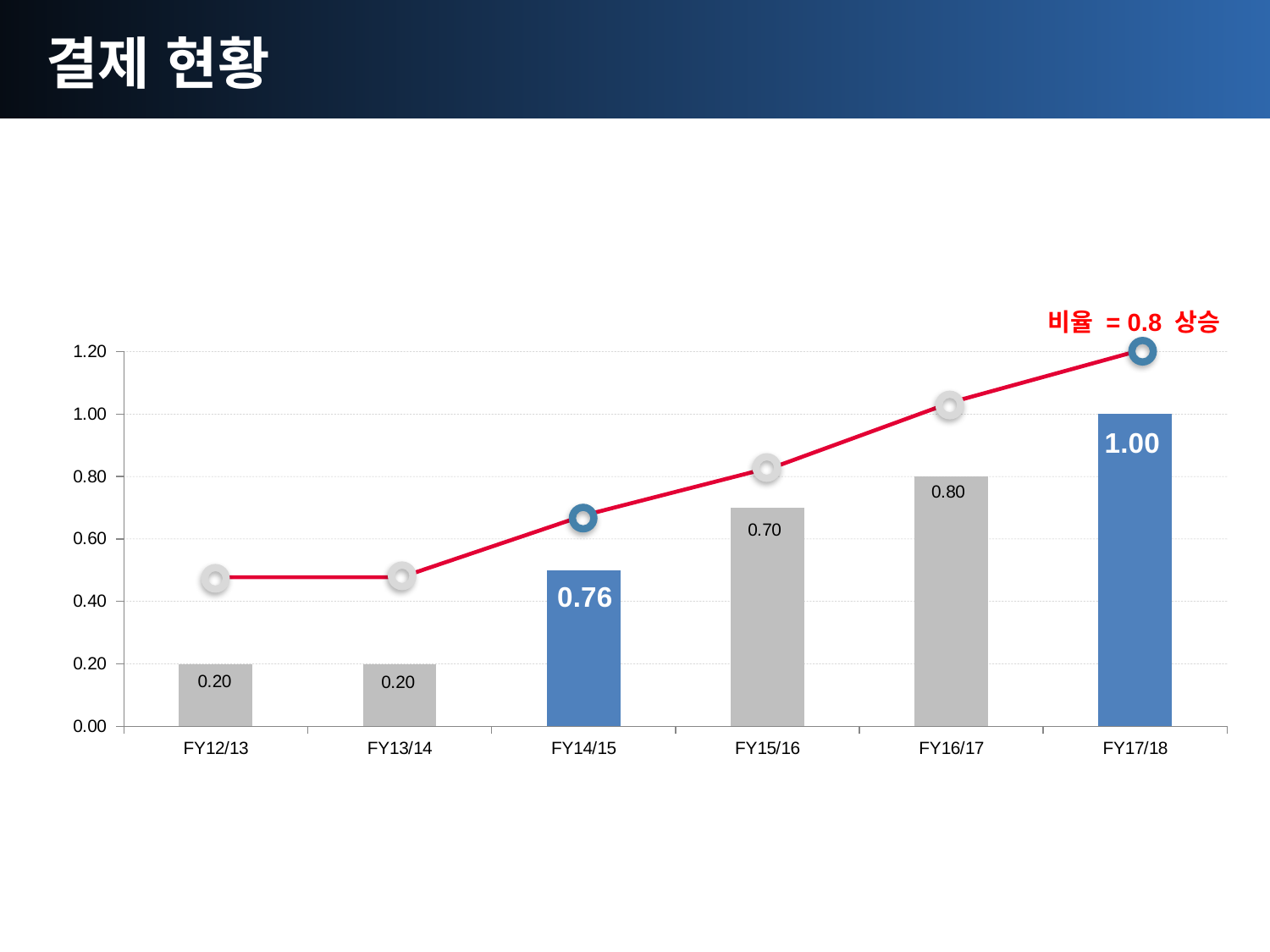

결제 현황

### Chart

| Category | PL58
( M Euro ) |
|---|---|
| FY12/13 | 0.2 |
| FY13/14 | 0.2 |
| FY14/15 | 0.5 |
| FY15/16 | 0.7000000000000001 |
| FY16/17 | 0.8 |
| FY17/18 | 1.0 |
비율 = 0.8 상승